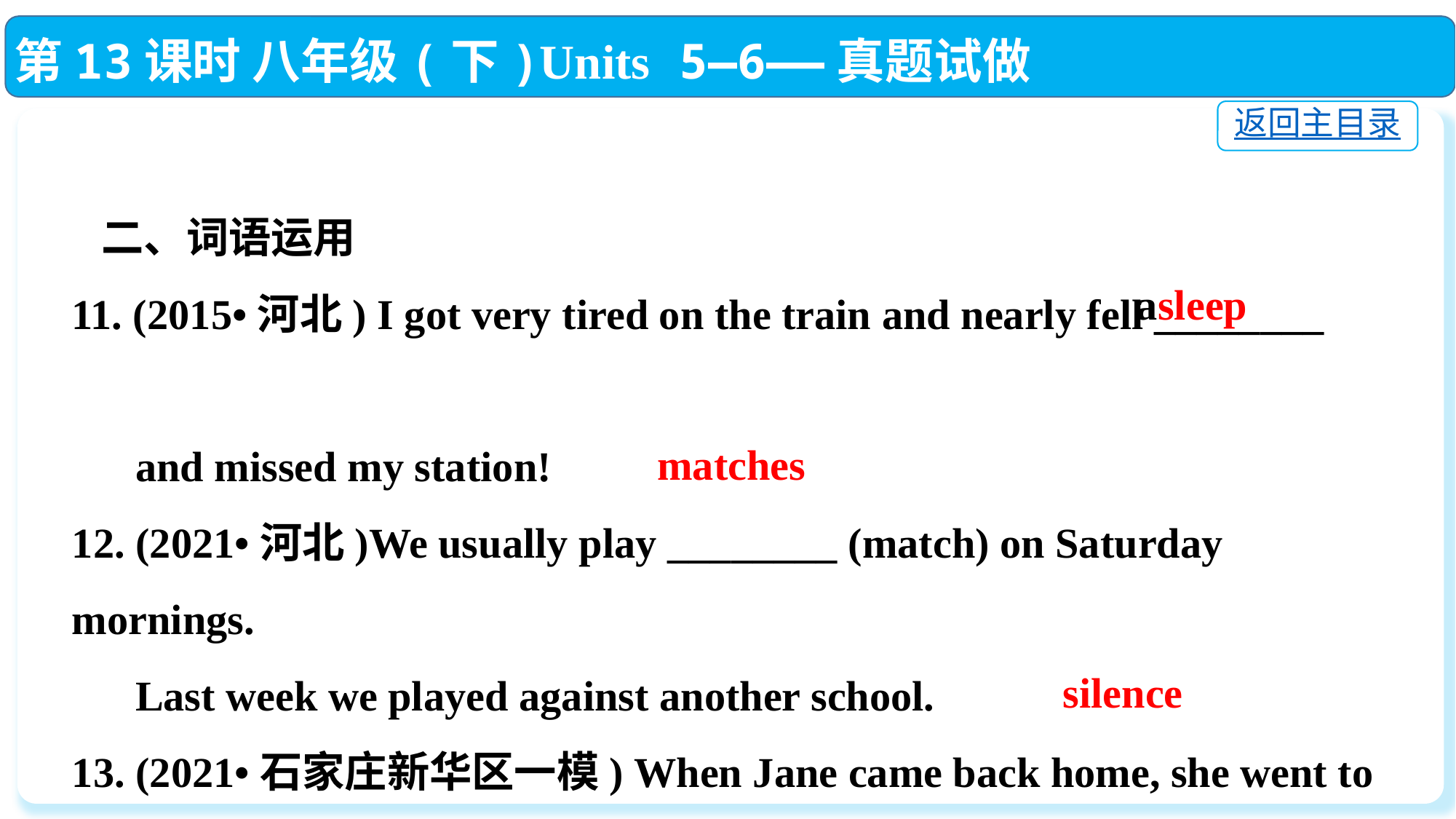

第13课时 八年级(下)Units 5—6——真题试做
返回主目录

  二、词语运用
11. (2015•河北) I got very tired on the train and nearly fell ________
      and missed my station!
12. (2021•河北)We usually play ________ (match) on Saturday mornings.
      Last week we played against another school.
13. (2021•石家庄新华区一模) When Jane came back home, she went to
      her own room directly and just sat in her room in ________ (silent).
a
sleep
matches
silence